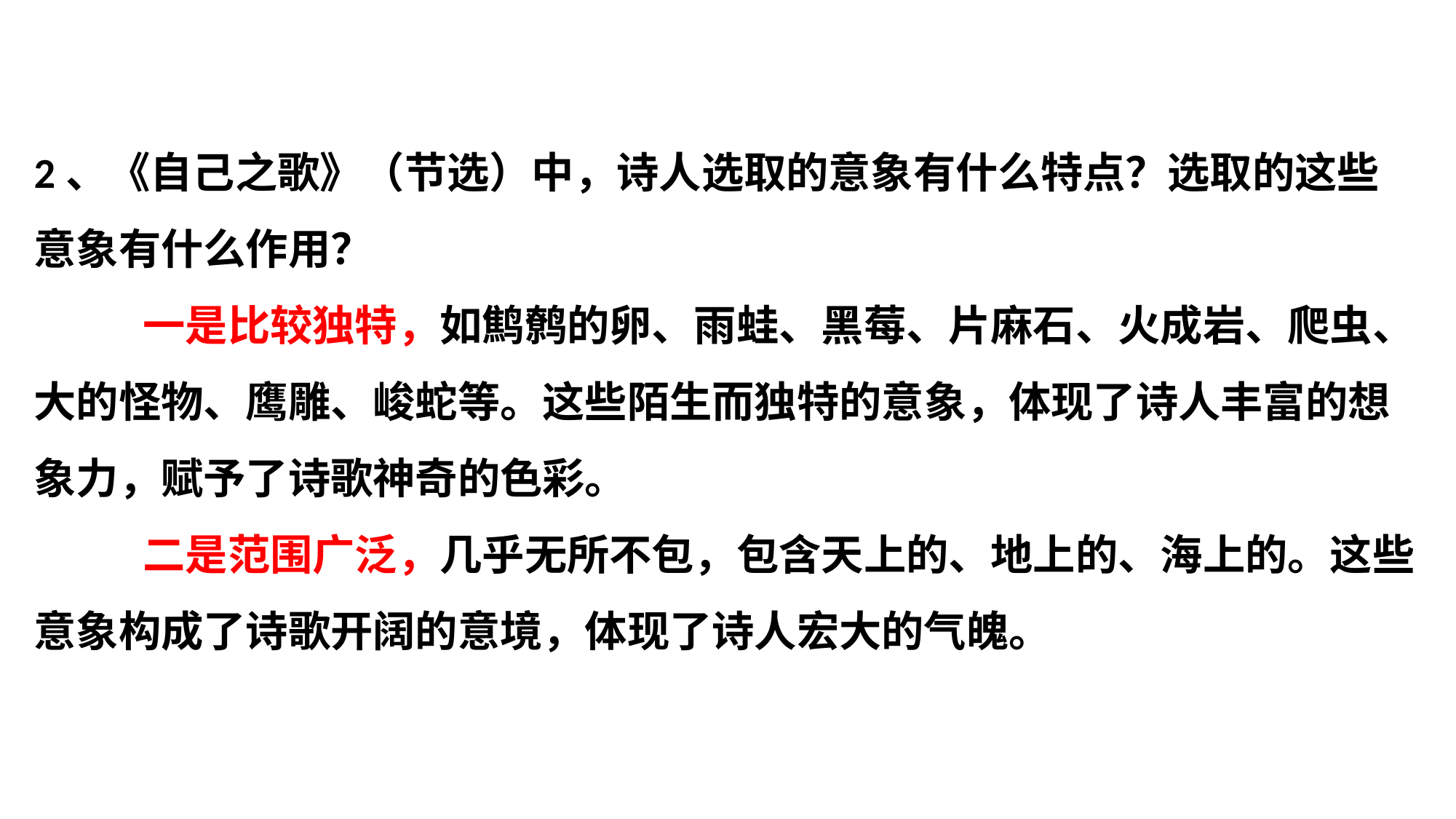

2、《自己之歌》（节选）中，诗人选取的意象有什么特点？选取的这些意象有什么作用？
	一是比较独特，如鹪鹩的卵、雨蛙、黑莓、片麻石、火成岩、爬虫、大的怪物、鹰雕、峻蛇等。这些陌生而独特的意象，体现了诗人丰富的想象力，赋予了诗歌神奇的色彩。
	二是范围广泛，几乎无所不包，包含天上的、地上的、海上的。这些意象构成了诗歌开阔的意境，体现了诗人宏大的气魄。